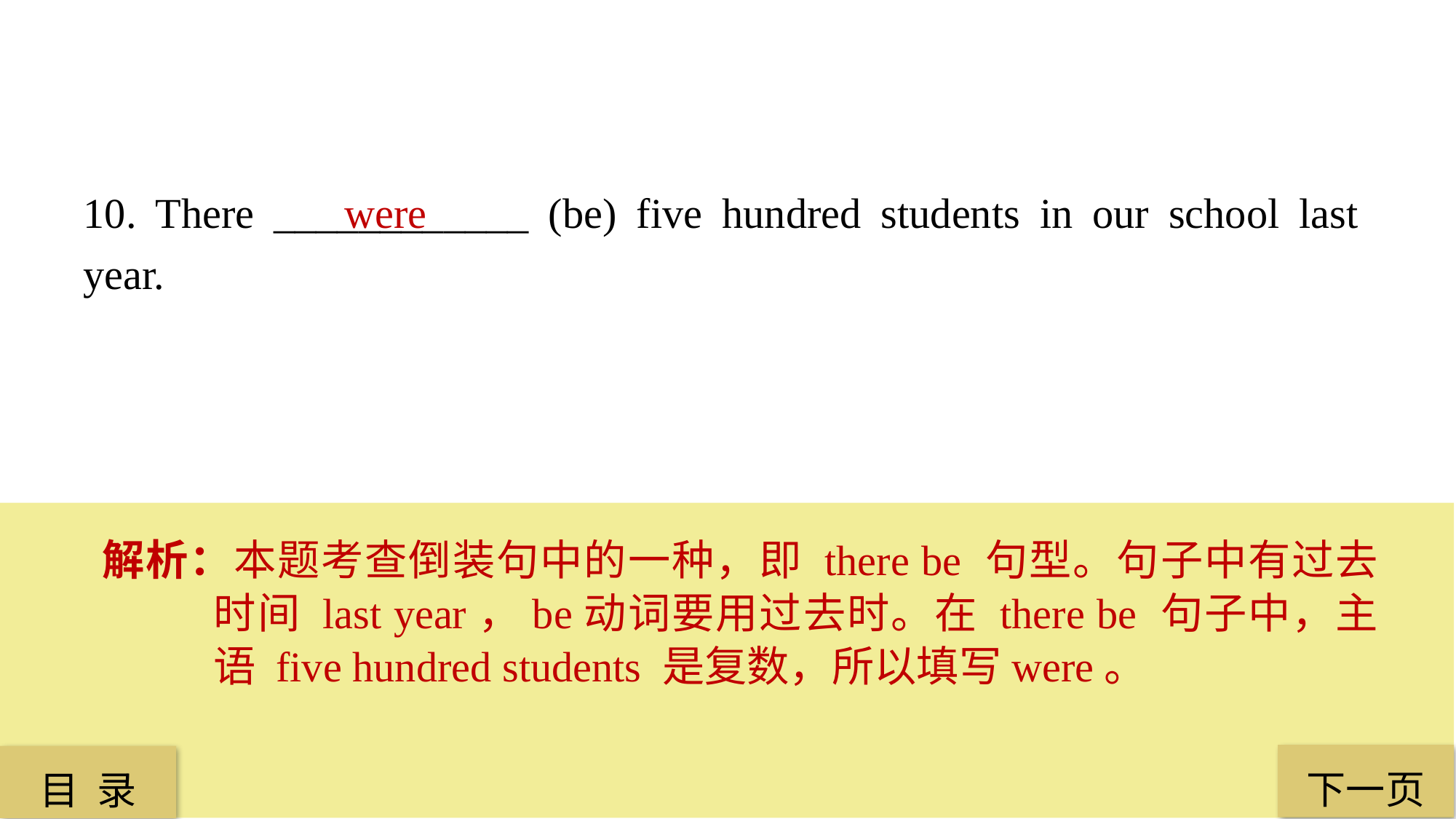

10. There ____________ (be) five hundred students in our school last year.
 were
解析：本题考查倒装句中的一种，即 there be 句型。句子中有过去时间 last year，be动词要用过去时。在 there be 句子中，主语 five hundred students 是复数，所以填写were。